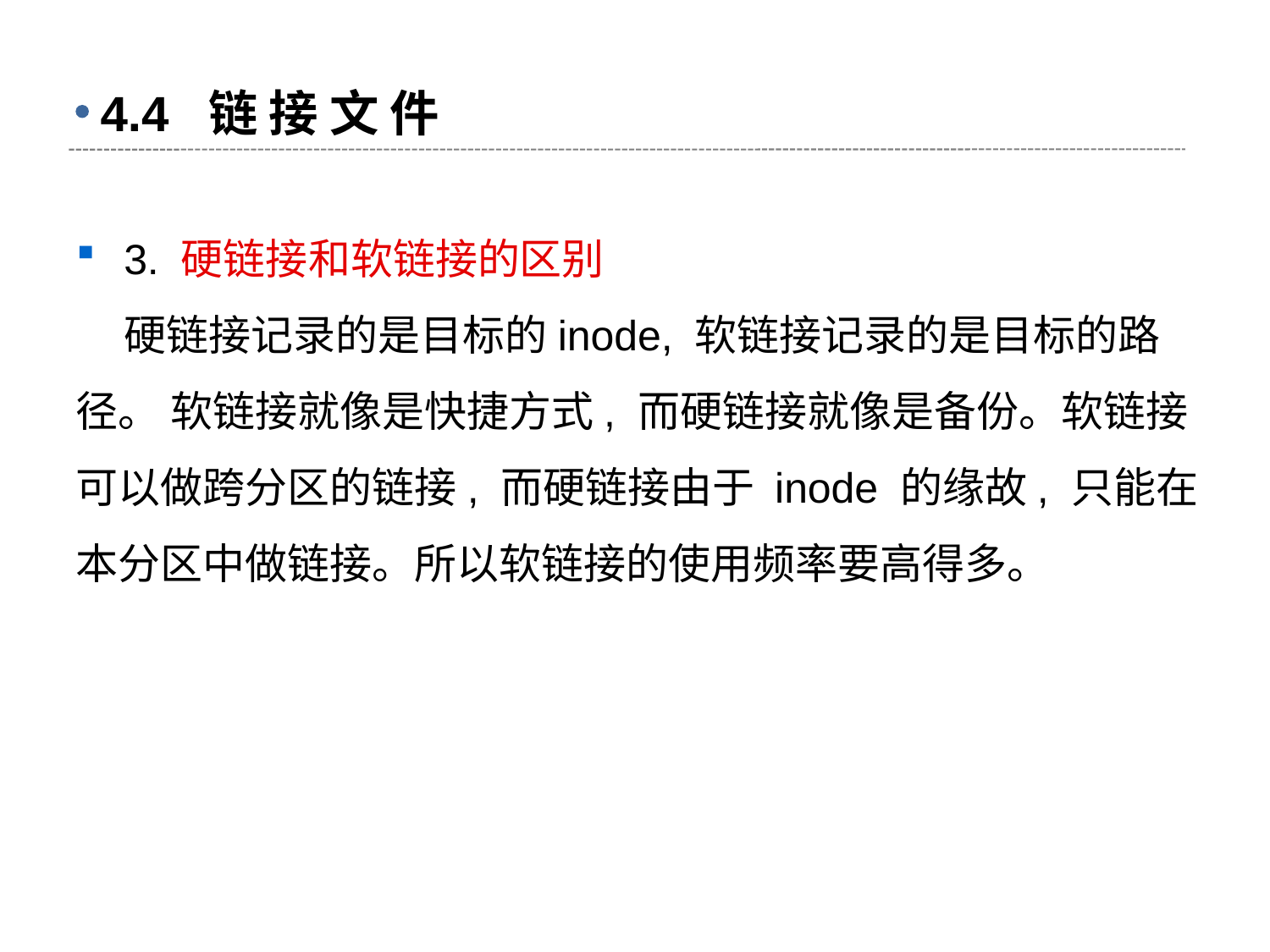

# 4.4  链 接 文 件
3. 硬链接和软链接的区别
    硬链接记录的是目标的inode, 软链接记录的是目标的路径。 软链接就像是快捷方式, 而硬链接就像是备份。软链接可以做跨分区的链接, 而硬链接由于 inode 的缘故, 只能在本分区中做链接。所以软链接的使用频率要高得多。